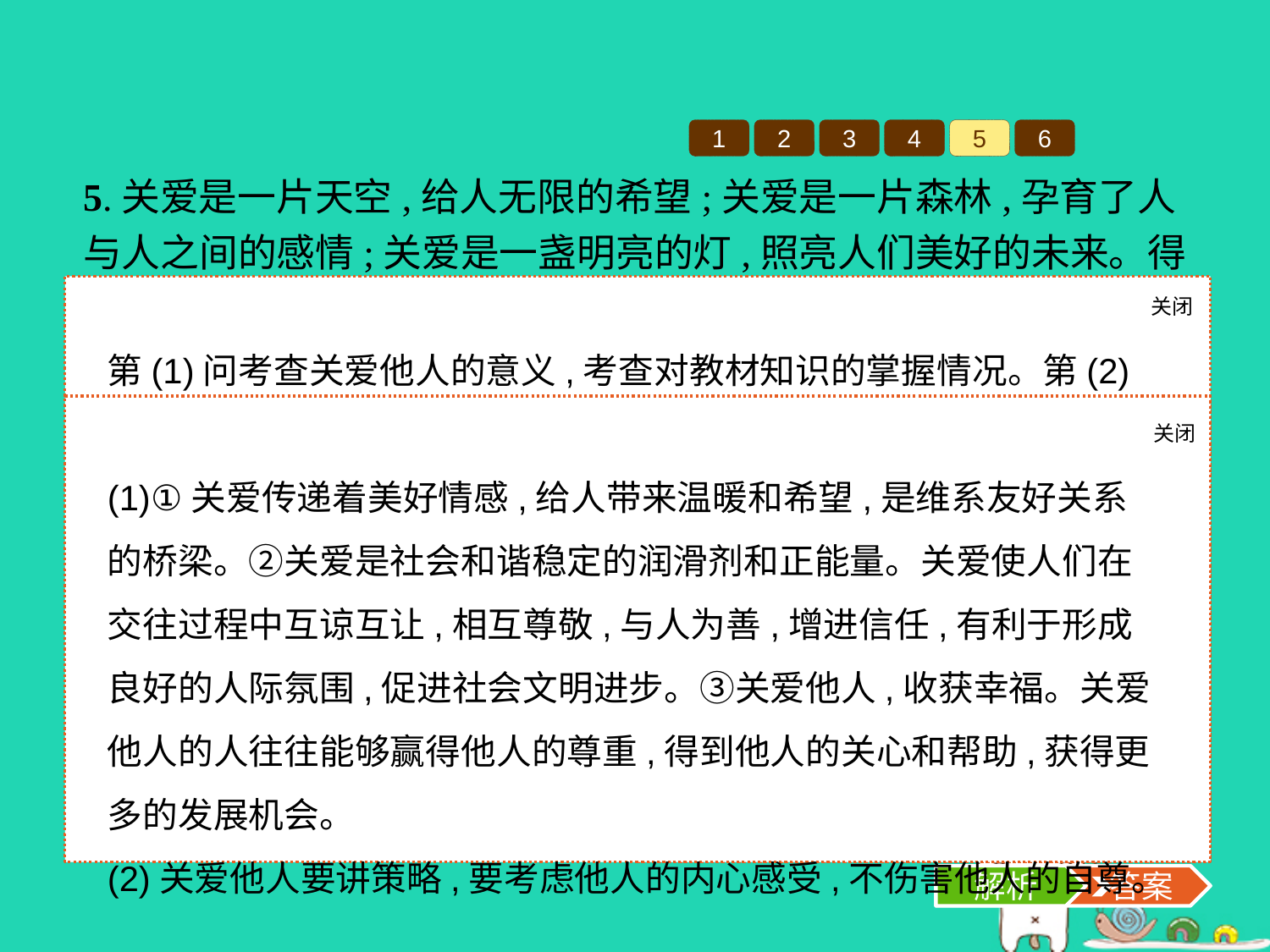

1
2
3
4
5
6
5.关爱是一片天空,给人无限的希望;关爱是一片森林,孕育了人与人之间的感情;关爱是一盏明亮的灯,照亮人们美好的未来。得到他人的关爱是一种幸福,关爱他人更是一种幸福。关爱不是怜悯,更不是同情,而是快乐地以一己之力助他人成长,并让受助人也感到快乐,这才是关爱的本质。
(1)怎样理解“关爱他人更是一种幸福”?
(2)“关爱不是怜悯,更不是同情”给我们怎样的启示?

关闭
解析

第(1)问考查关爱他人的意义,考查对教材知识的掌握情况。第(2)问考查关爱他人要注意的问题。关爱他人要发自内心,要考虑他人的感受,不要伤害他人的自尊。

关闭
解析
  答案

(1)①关爱传递着美好情感,给人带来温暖和希望,是维系友好关系的桥梁。②关爱是社会和谐稳定的润滑剂和正能量。关爱使人们在交往过程中互谅互让,相互尊敬,与人为善,增进信任,有利于形成良好的人际氛围,促进社会文明进步。③关爱他人,收获幸福。关爱他人的人往往能够赢得他人的尊重,得到他人的关心和帮助,获得更多的发展机会。
(2)关爱他人要讲策略,要考虑他人的内心感受,不伤害他人的自尊。
解析
  答案